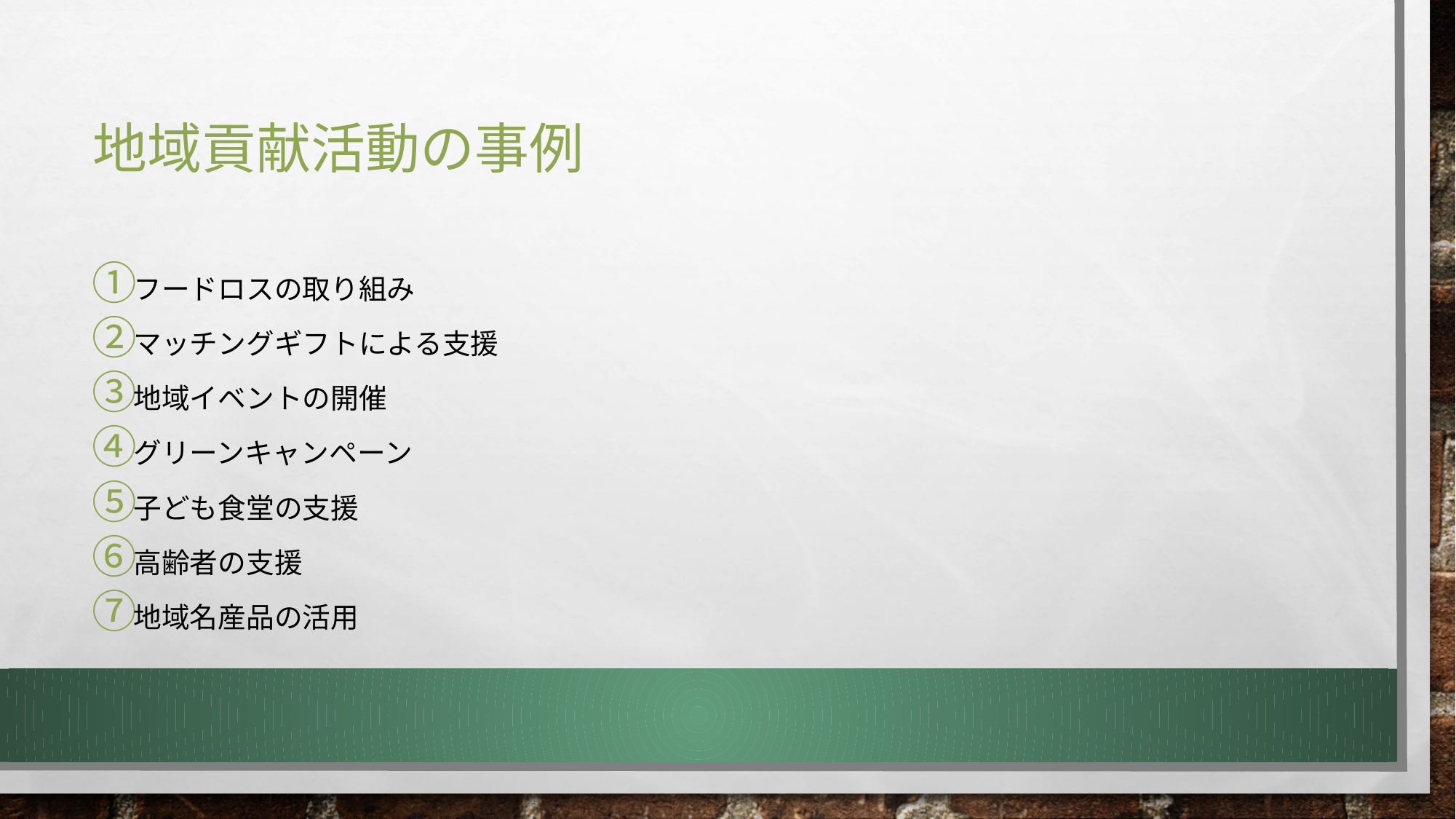

# 地域貢献活動の事例
フードロスの取り組み
マッチングギフトによる支援
地域イベントの開催
グリーンキャンペーン
子ども食堂の支援
高齢者の支援
地域名産品の活用